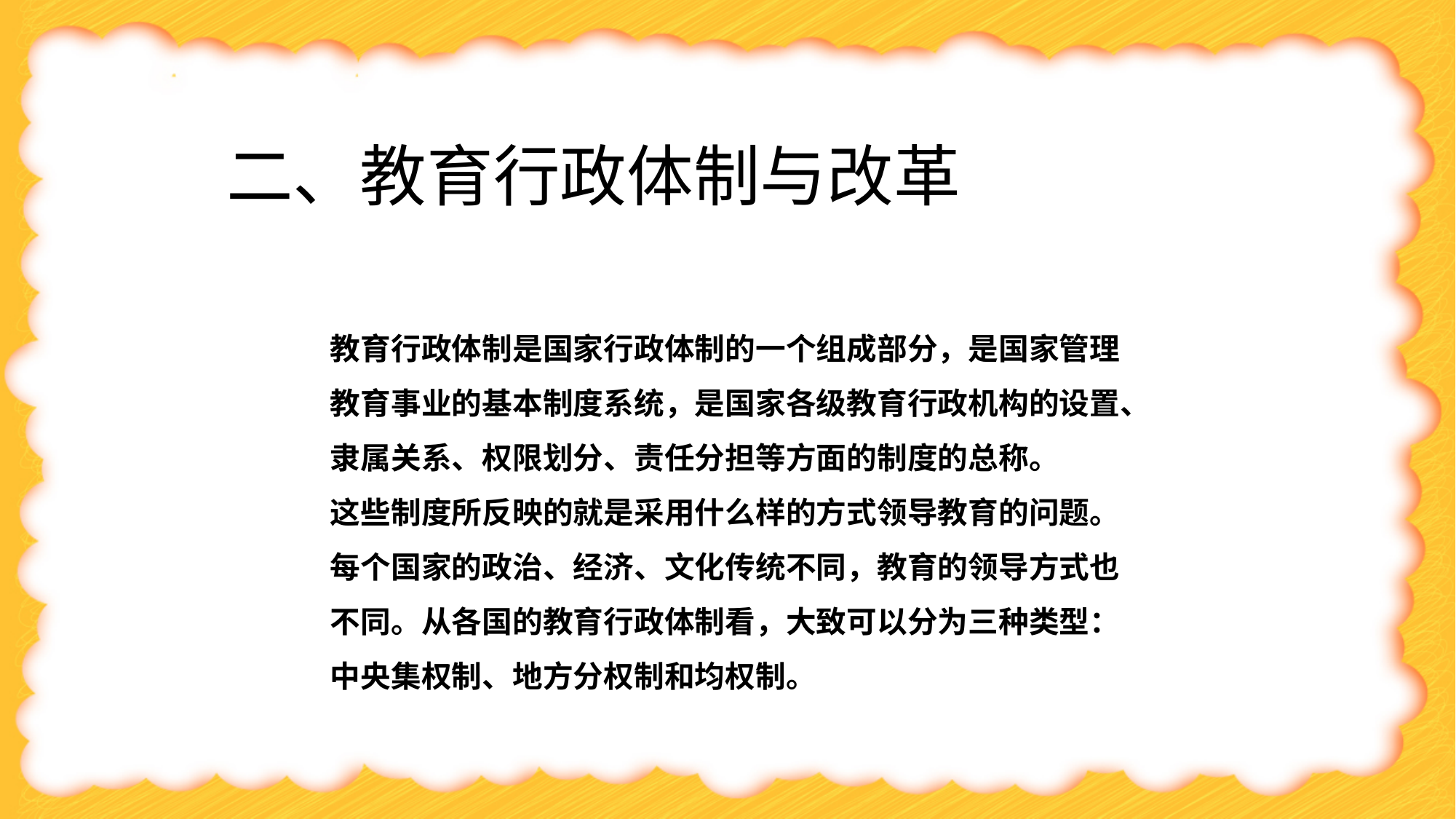

二、教育行政体制与改革
教育行政体制是国家行政体制的一个组成部分，是国家管理教育事业的基本制度系统，是国家各级教育行政机构的设置、隶属关系、权限划分、责任分担等方面的制度的总称。
这些制度所反映的就是采用什么样的方式领导教育的问题。每个国家的政治、经济、文化传统不同，教育的领导方式也不同。从各国的教育行政体制看，大致可以分为三种类型：中央集权制、地方分权制和均权制。